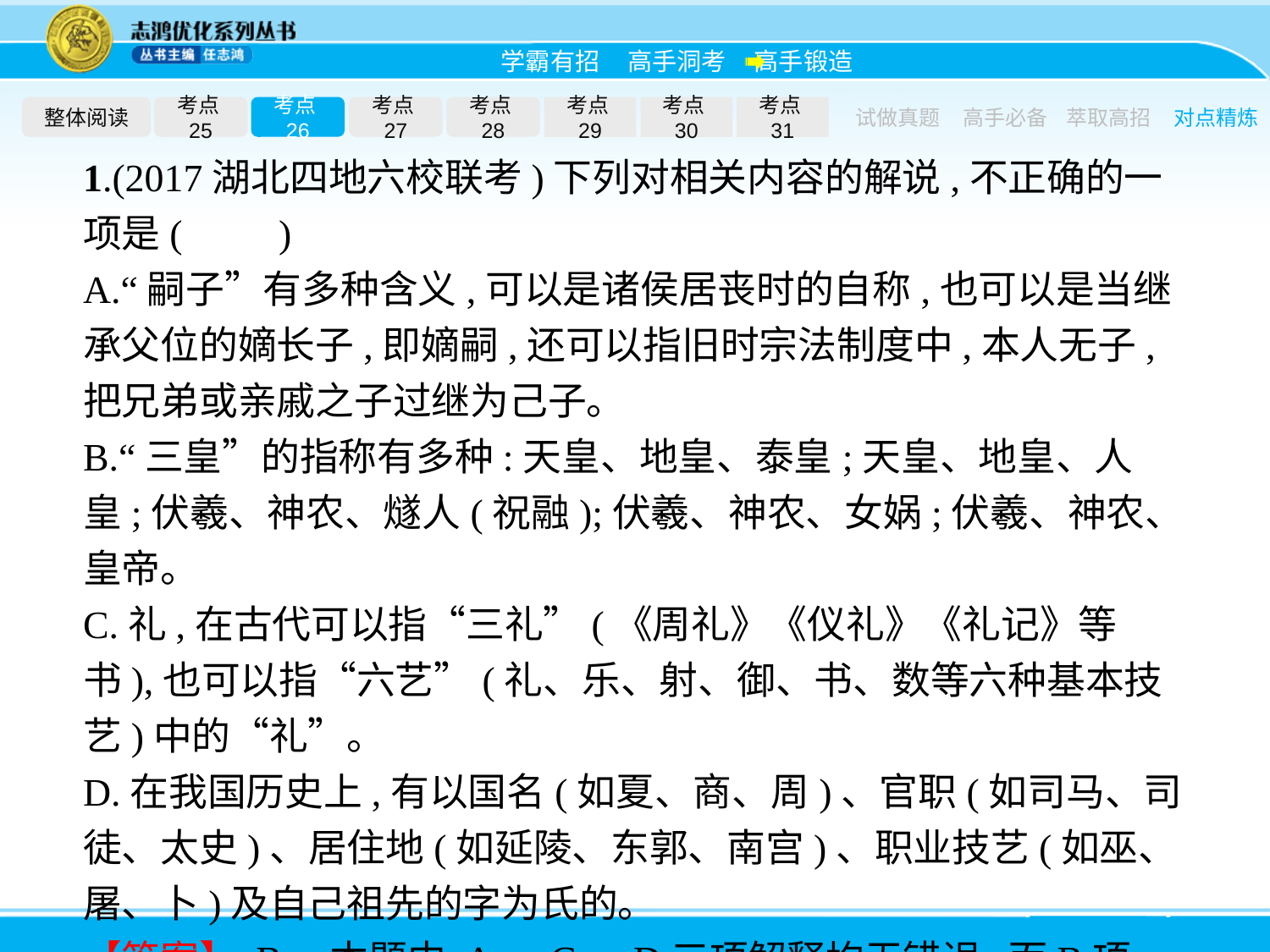

整体阅读
考点25
考点26
考点27
考点28
考点29
考点30
考点31
试做真题
高手必备
萃取高招
对点精炼
1.(2017湖北四地六校联考)下列对相关内容的解说,不正确的一项是(　　)
A.“嗣子”有多种含义,可以是诸侯居丧时的自称,也可以是当继承父位的嫡长子,即嫡嗣,还可以指旧时宗法制度中,本人无子,把兄弟或亲戚之子过继为己子。
B.“三皇”的指称有多种:天皇、地皇、泰皇;天皇、地皇、人皇;伏羲、神农、燧人(祝融);伏羲、神农、女娲;伏羲、神农、皇帝。
C.礼,在古代可以指“三礼”(《周礼》《仪礼》《礼记》等书),也可以指“六艺”(礼、乐、射、御、书、数等六种基本技艺)中的“礼”。
D.在我国历史上,有以国名(如夏、商、周)、官职(如司马、司徒、太史)、居住地(如延陵、东郭、南宫)、职业技艺(如巫、屠、卜)及自己祖先的字为氏的。
【答案】 B　本题中,A、C、D三项解释均无错误,而B项“皇帝”错,应改为“黄帝”。另外,人皇是传说中远古部落的酋长。